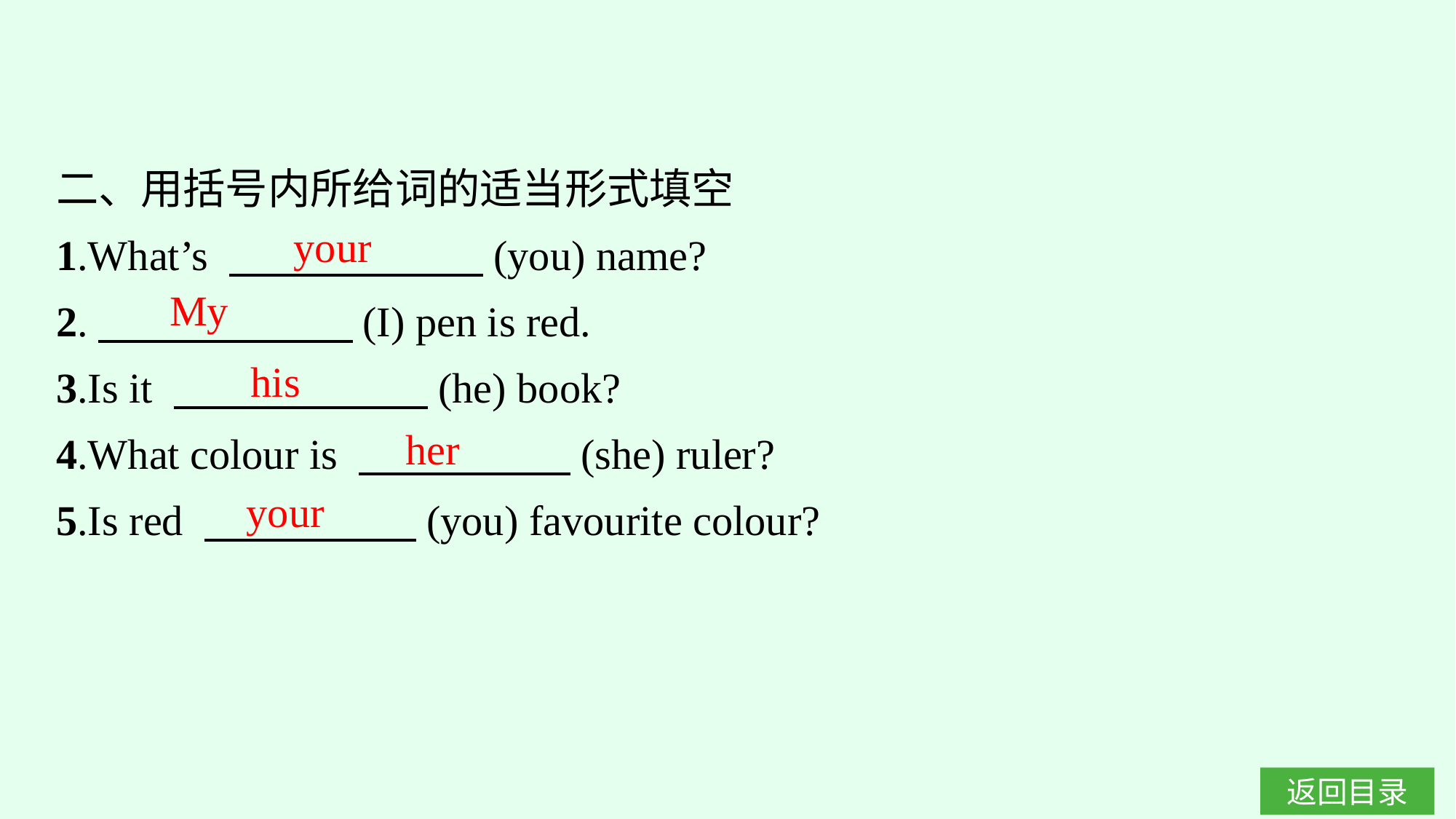

二、用括号内所给词的适当形式填空
1.What’s 　　　　　　(you) name?
2.　　　　　　(I) pen is red.
3.Is it 　　　　　　(he) book?
4.What colour is 　　　　　(she) ruler?
5.Is red 　　　　　(you) favourite colour?
your
My
his
her
your